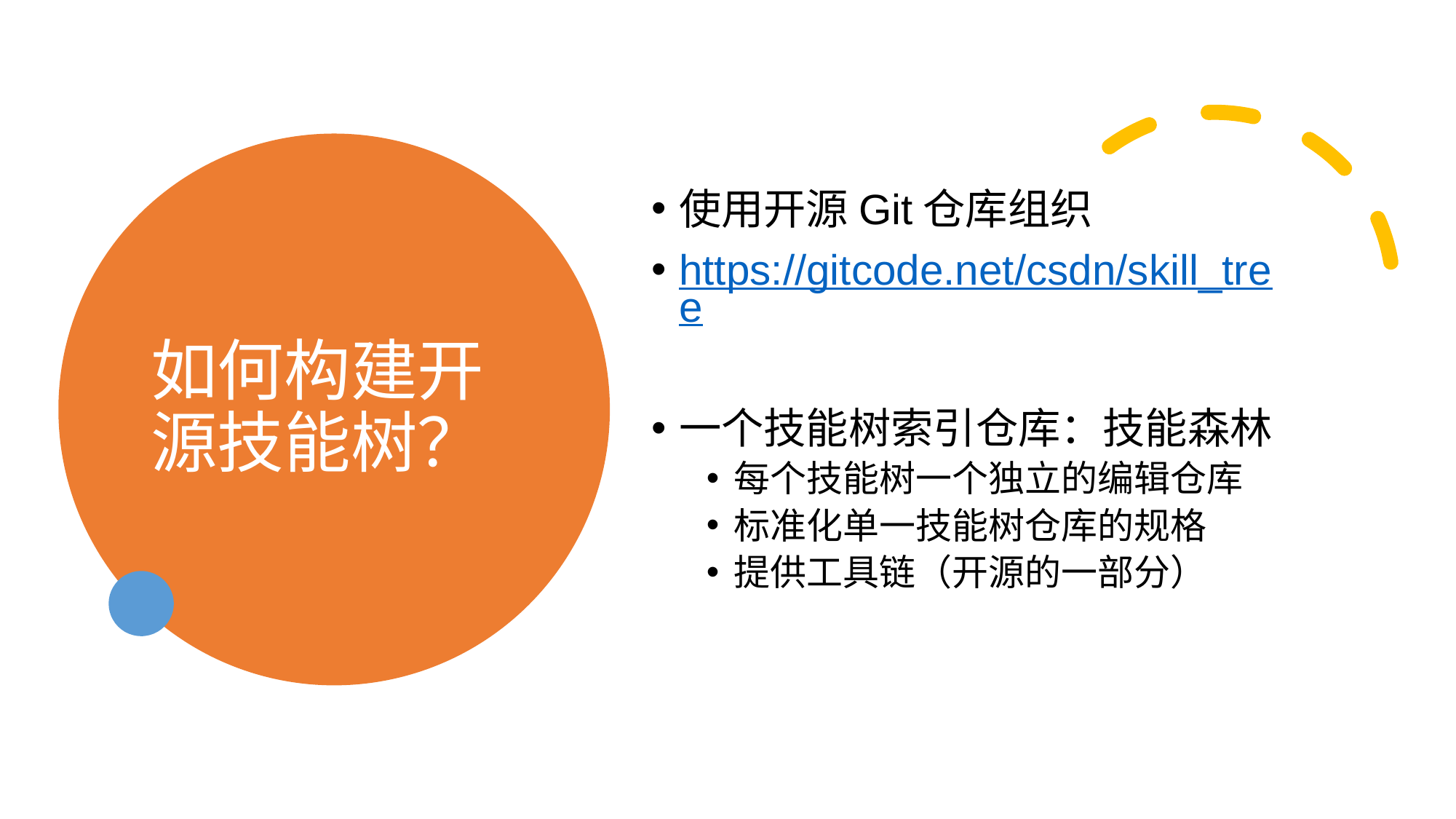

# 如何构建开源技能树？
使用开源Git仓库组织
https://gitcode.net/csdn/skill_tree

一个技能树索引仓库：技能森林
每个技能树一个独立的编辑仓库
标准化单一技能树仓库的规格
提供工具链（开源的一部分）